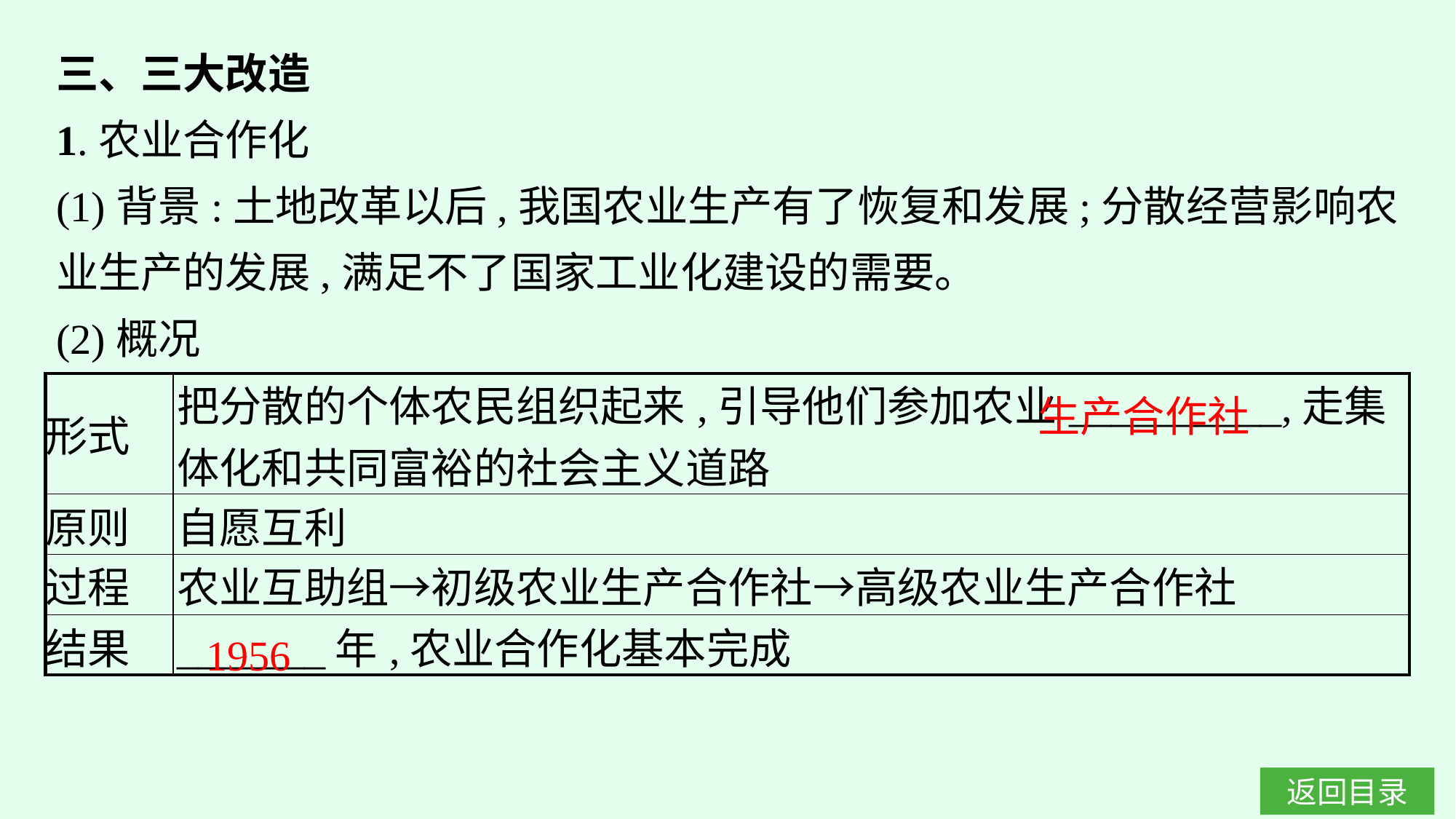

三、三大改造
1.农业合作化
(1)背景:土地改革以后,我国农业生产有了恢复和发展;分散经营影响农业生产的发展,满足不了国家工业化建设的需要。
(2)概况
生产合作社
| 形式 | 把分散的个体农民组织起来,引导他们参加农业\_\_\_\_\_\_\_\_\_\_,走集体化和共同富裕的社会主义道路 |
| --- | --- |
| 原则 | 自愿互利 |
| 过程 | 农业互助组→初级农业生产合作社→高级农业生产合作社 |
| 结果 | \_\_\_\_\_\_\_年,农业合作化基本完成 |
1956